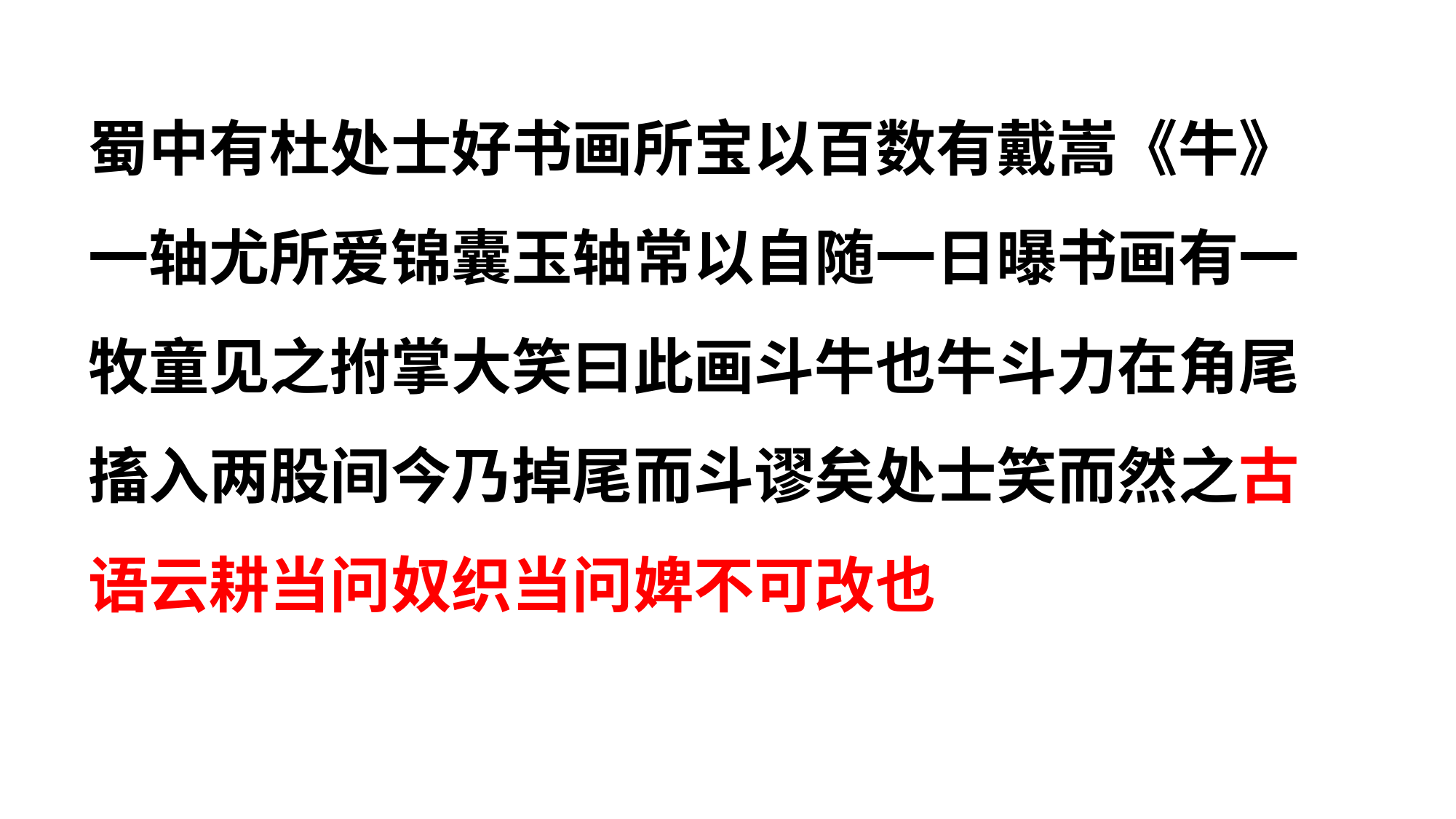

蜀中有杜处士好书画所宝以百数有戴嵩《牛》一轴尤所爱锦囊玉轴常以自随一日曝书画有一牧童见之拊掌大笑曰此画斗牛也牛斗力在角尾搐入两股间今乃掉尾而斗谬矣处士笑而然之古语云耕当问奴织当问婢不可改也